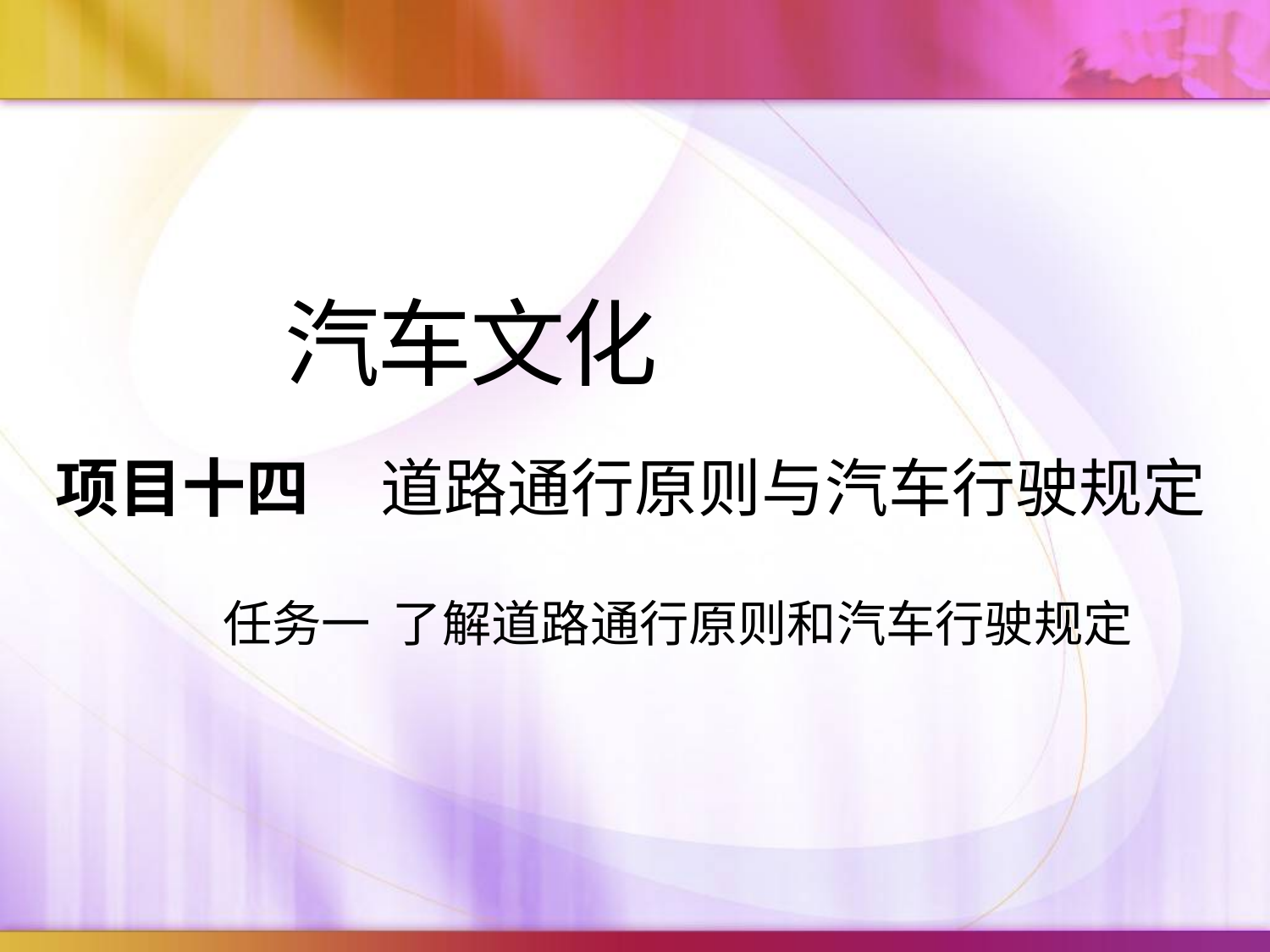

# 汽车文化
项目十四     道路通行原则与汽车行驶规定
任务一  了解道路通行原则和汽车行驶规定